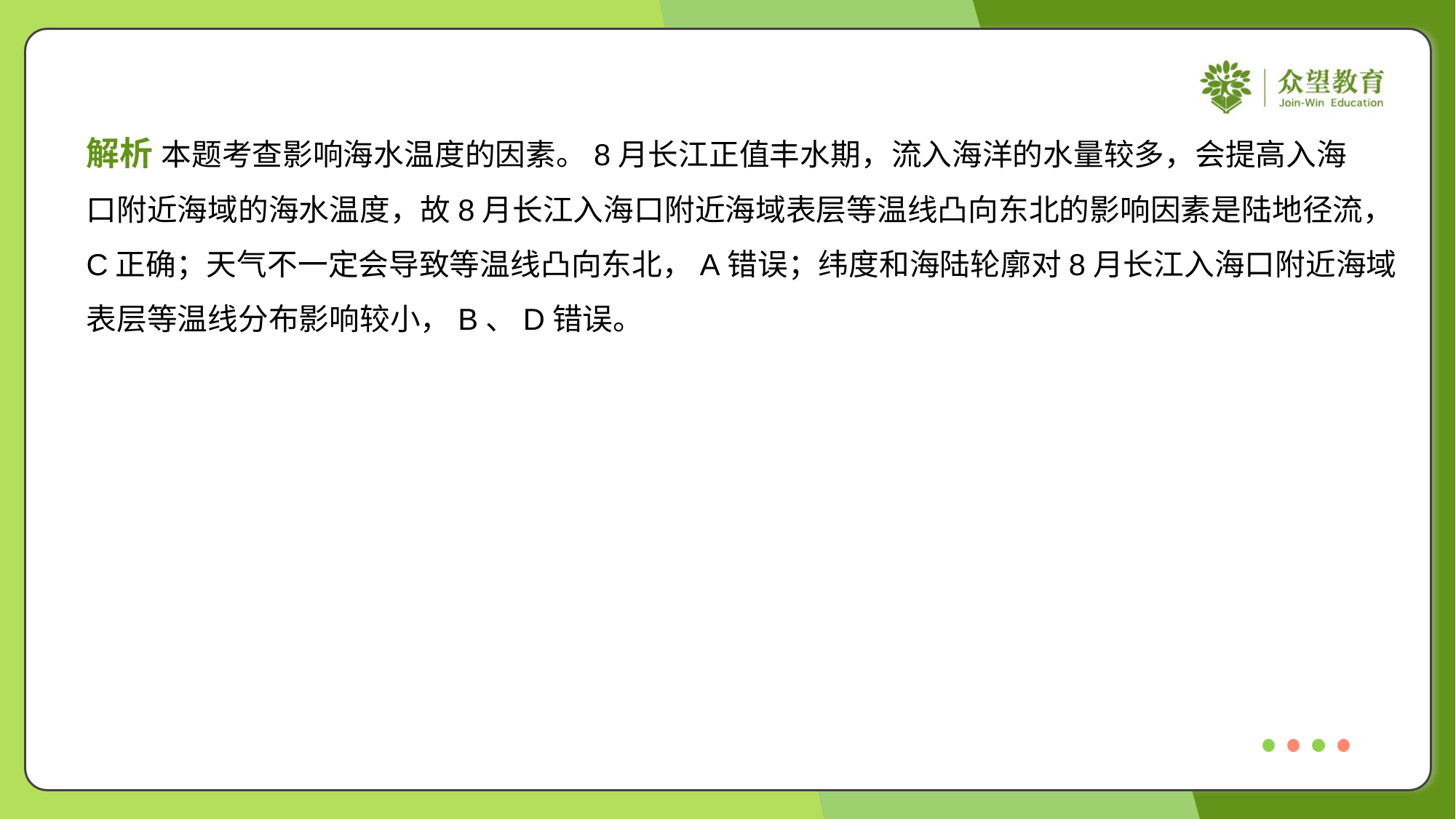

解析 本题考查影响海水温度的因素。8月长江正值丰水期，流入海洋的水量较多，会提高入海
口附近海域的海水温度，故8月长江入海口附近海域表层等温线凸向东北的影响因素是陆地径流，
C正确；天气不一定会导致等温线凸向东北，A错误；纬度和海陆轮廓对8月长江入海口附近海域
表层等温线分布影响较小，B、D错误。